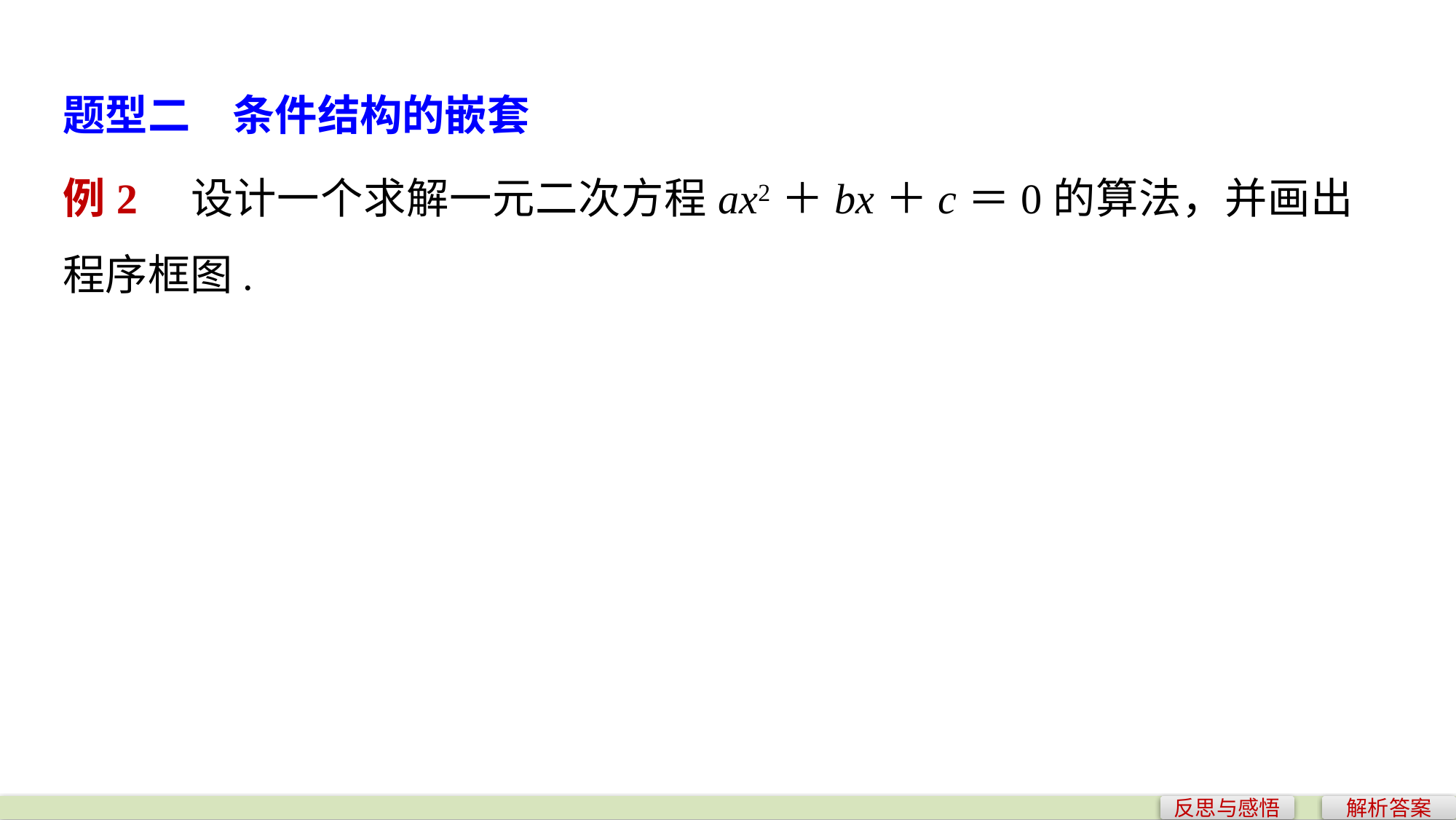

题型二　条件结构的嵌套
例2　设计一个求解一元二次方程ax2＋bx＋c＝0的算法，并画出程序框图.
反思与感悟
解析答案